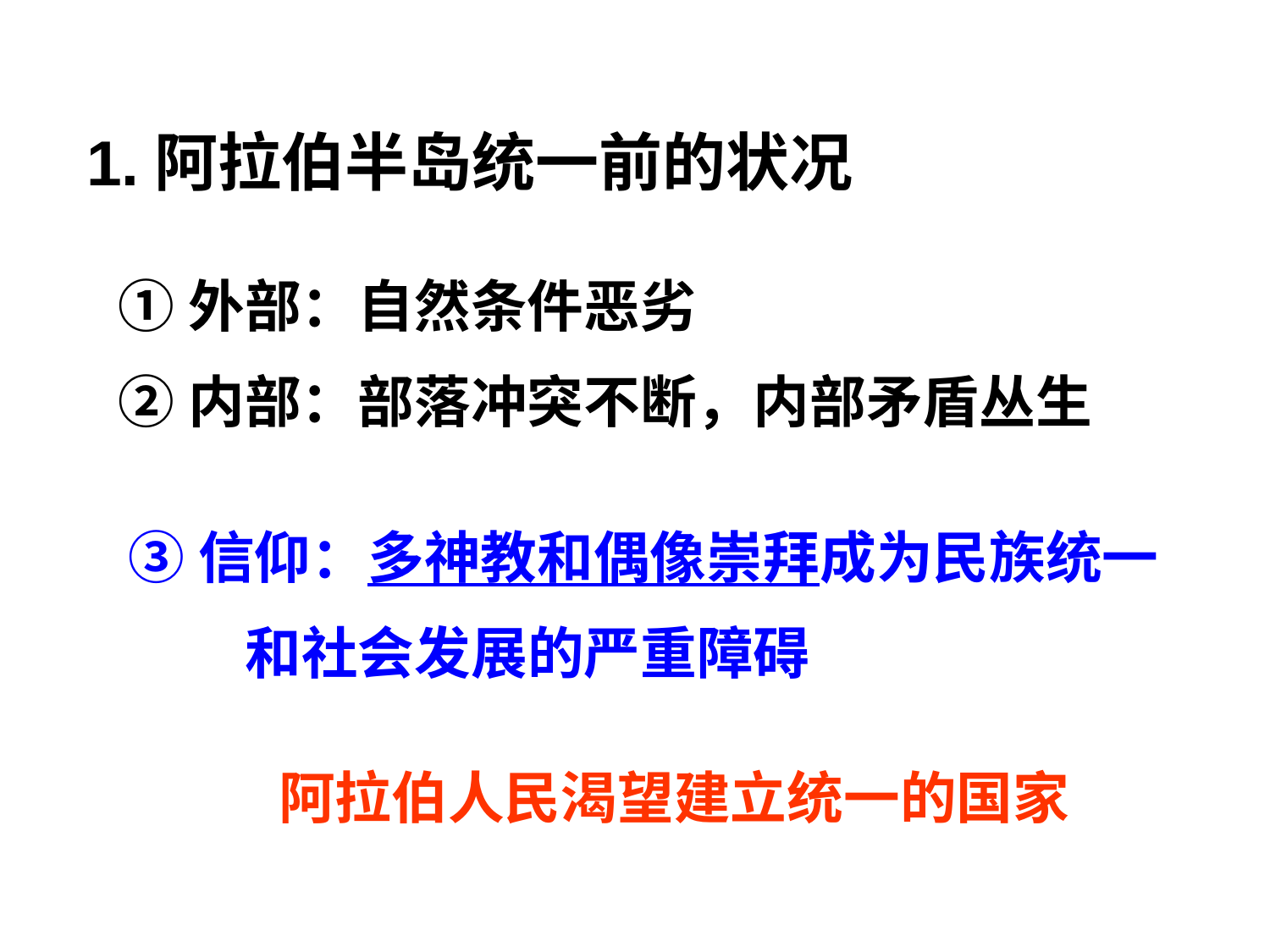

1.阿拉伯半岛统一前的状况
①外部：自然条件恶劣
②内部：部落冲突不断，内部矛盾丛生
③信仰：多神教和偶像崇拜成为民族统一
        和社会发展的严重障碍
阿拉伯人民渴望建立统一的国家